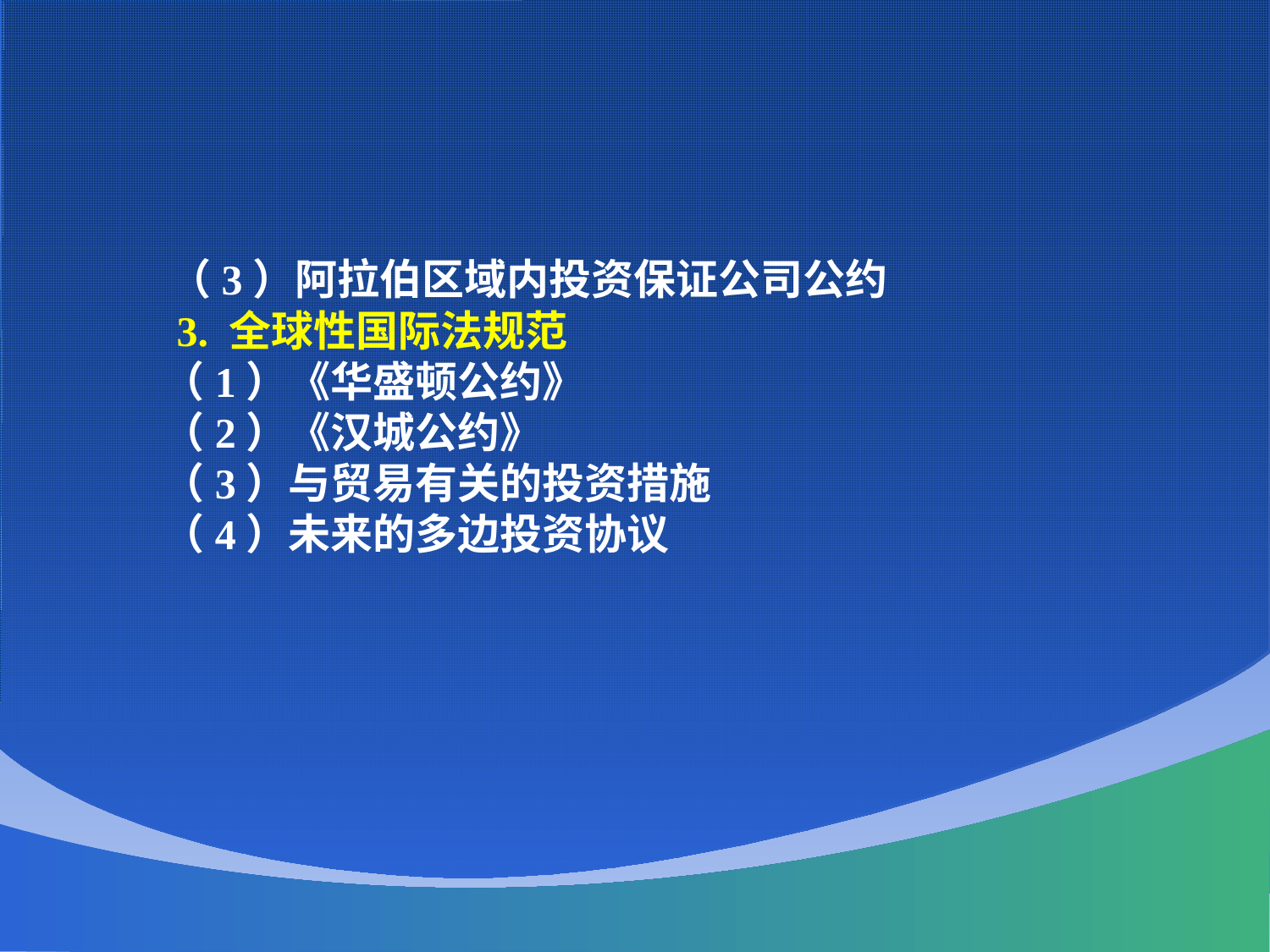

（3）阿拉伯区域内投资保证公司公约
     3. 全球性国际法规范
   （1）《华盛顿公约》
   （2）《汉城公约》
   （3）与贸易有关的投资措施
   （4）未来的多边投资协议